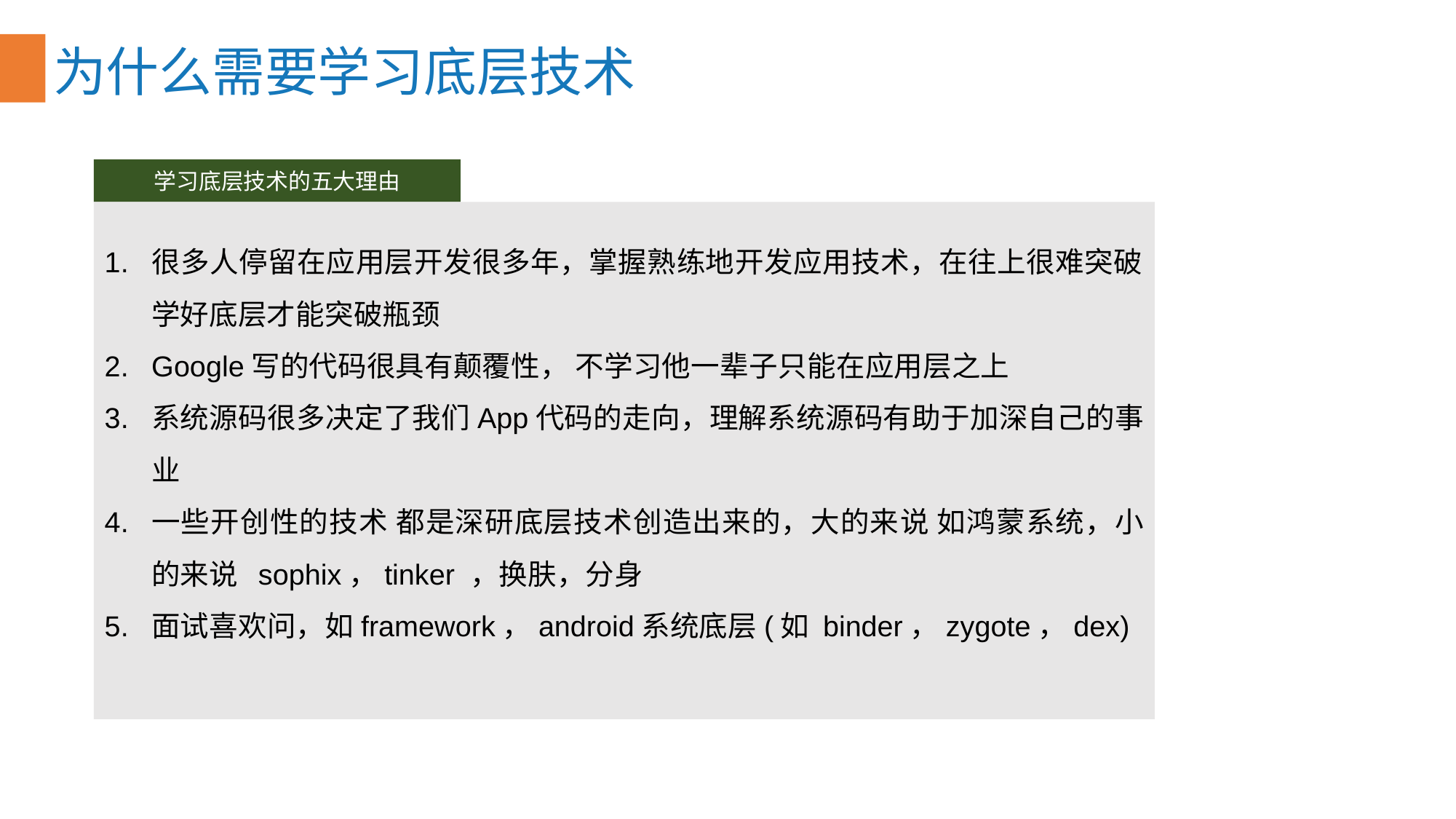

为什么需要学习底层技术
学习底层技术的五大理由
很多人停留在应用层开发很多年，掌握熟练地开发应用技术，在往上很难突破 学好底层才能突破瓶颈
Google写的代码很具有颠覆性， 不学习他一辈子只能在应用层之上
系统源码很多决定了我们App代码的走向，理解系统源码有助于加深自己的事业
一些开创性的技术 都是深研底层技术创造出来的，大的来说 如鸿蒙系统，小的来说  sophix，tinker ，换肤，分身
面试喜欢问，如framework，android系统底层(如 binder，zygote，dex)